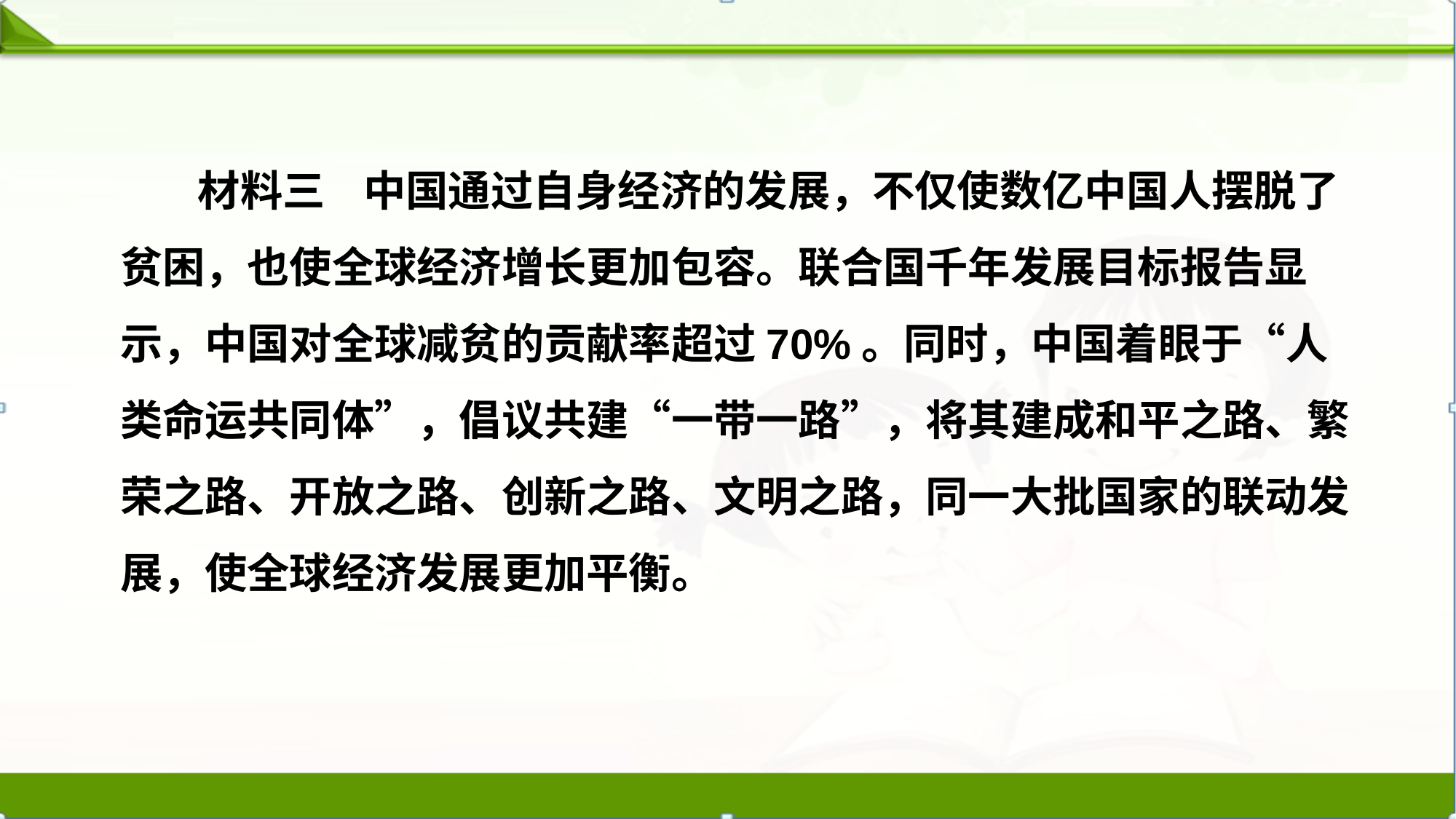

材料三    中国通过自身经济的发展，不仅使数亿中国人摆脱了贫困，也使全球经济增长更加包容。联合国千年发展目标报告显示，中国对全球减贫的贡献率超过70%。同时，中国着眼于“人类命运共同体”，倡议共建“一带一路”，将其建成和平之路、繁荣之路、开放之路、创新之路、文明之路，同一大批国家的联动发展，使全球经济发展更加平衡。